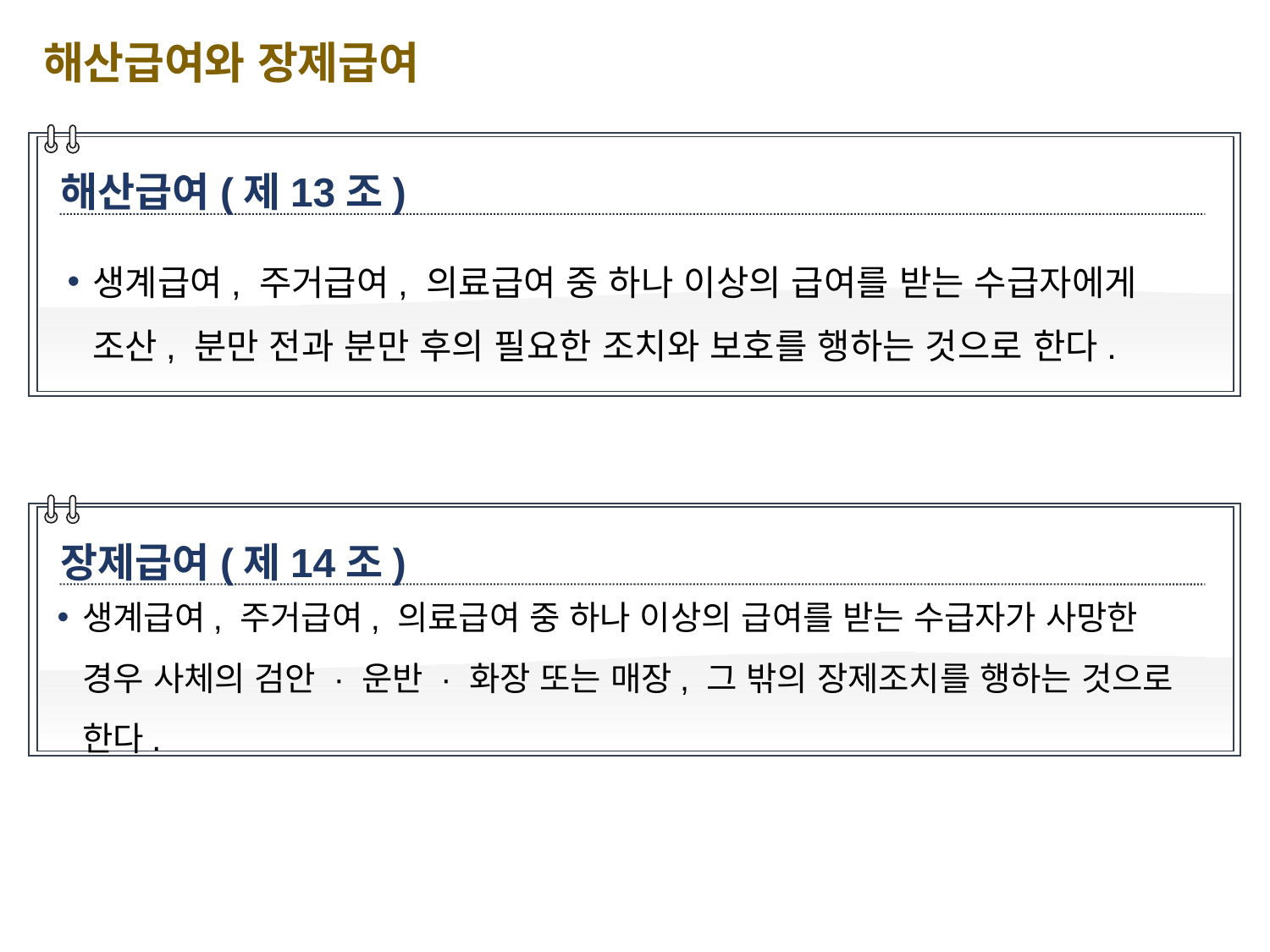

해산급여와 장제급여

해산급여(제13조)

생계급여, 주거급여, 의료급여 중 하나 이상의 급여를 받는 수급자에게 조산, 분만 전과 분만 후의 필요한 조치와 보호를 행하는 것으로 한다.

장제급여(제14조)
생계급여, 주거급여, 의료급여 중 하나 이상의 급여를 받는 수급자가 사망한 경우 사체의 검안 · 운반 · 화장 또는 매장, 그 밖의 장제조치를 행하는 것으로 한다.